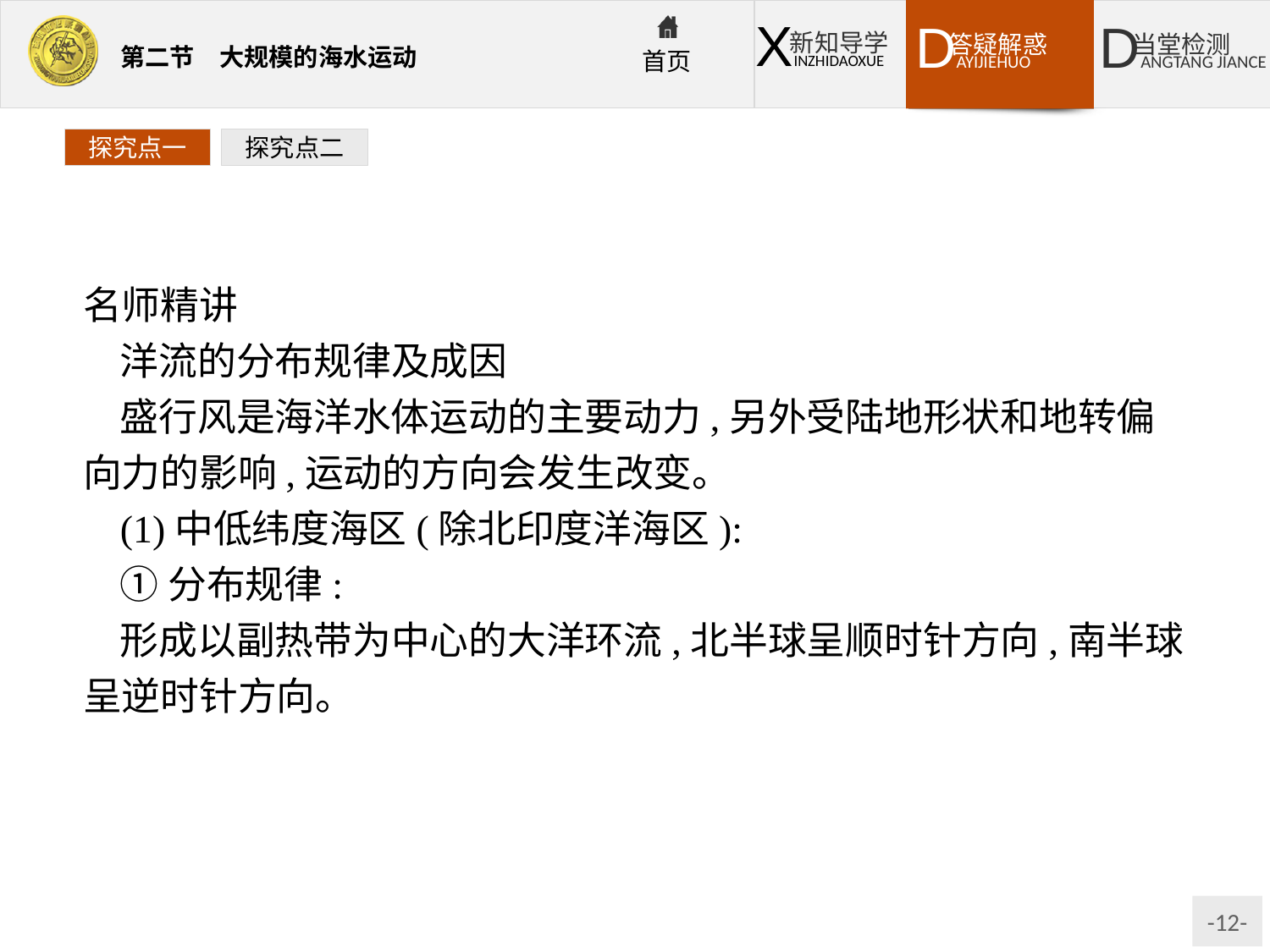

探究点一
探究点二
名师精讲
洋流的分布规律及成因
盛行风是海洋水体运动的主要动力,另外受陆地形状和地转偏向力的影响,运动的方向会发生改变。
(1)中低纬度海区(除北印度洋海区):
①分布规律:
形成以副热带为中心的大洋环流,北半球呈顺时针方向,南半球呈逆时针方向。